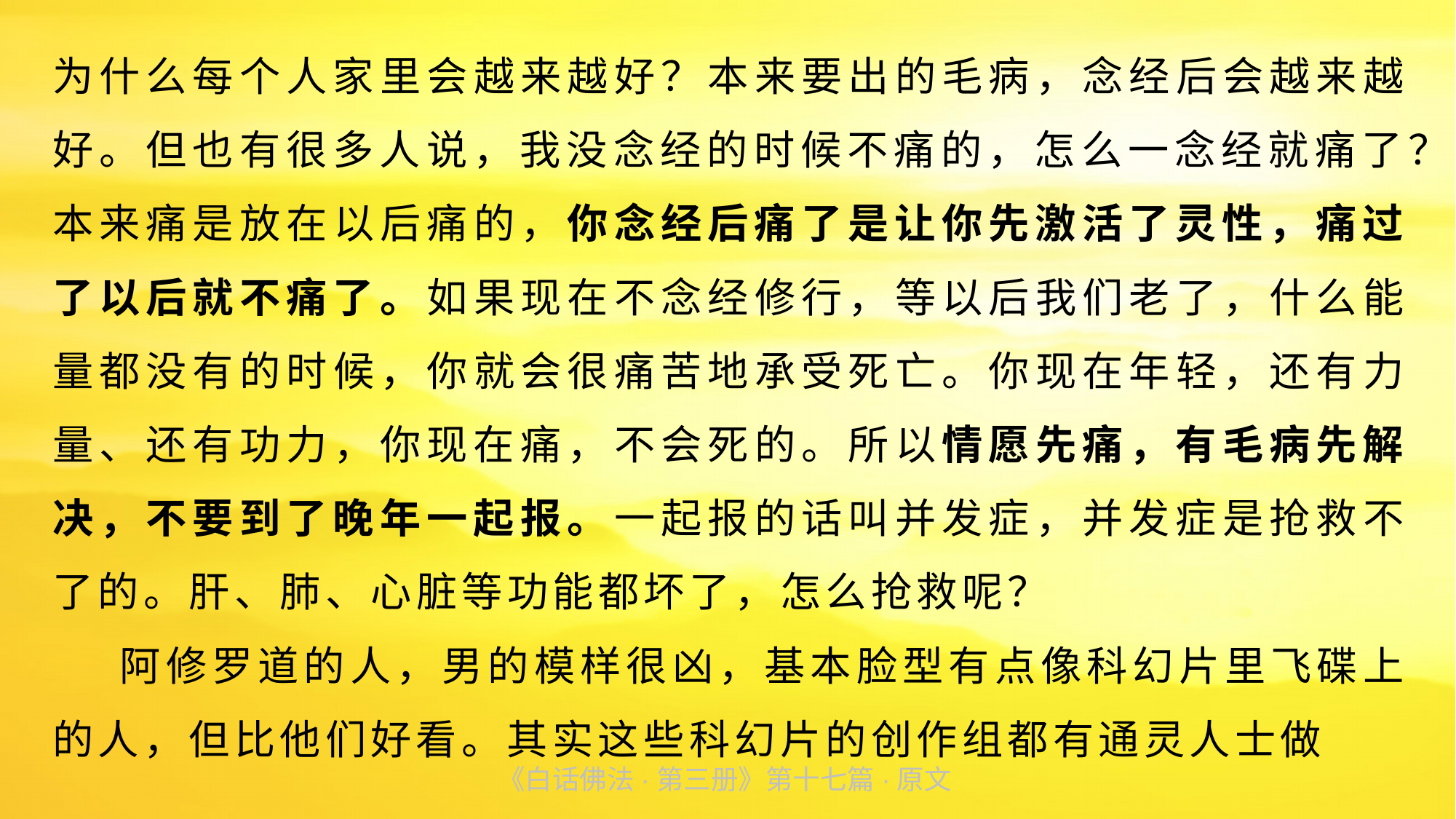

为什么每个人家里会越来越好？本来要出的毛病，念经后会越来越好。但也有很多人说，我没念经的时候不痛的，怎么一念经就痛了？本来痛是放在以后痛的，你念经后痛了是让你先激活了灵性，痛过了以后就不痛了。如果现在不念经修行，等以后我们老了，什么能量都没有的时候，你就会很痛苦地承受死亡。你现在年轻，还有力量、还有功力，你现在痛，不会死的。所以情愿先痛，有毛病先解决，不要到了晚年一起报。一起报的话叫并发症，并发症是抢救不了的。肝、肺、心脏等功能都坏了，怎么抢救呢？
    阿修罗道的人，男的模样很凶，基本脸型有点像科幻片里飞碟上的人，但比他们好看。其实这些科幻片的创作组都有通灵人士做
《白话佛法·第三册》第十七篇·原文